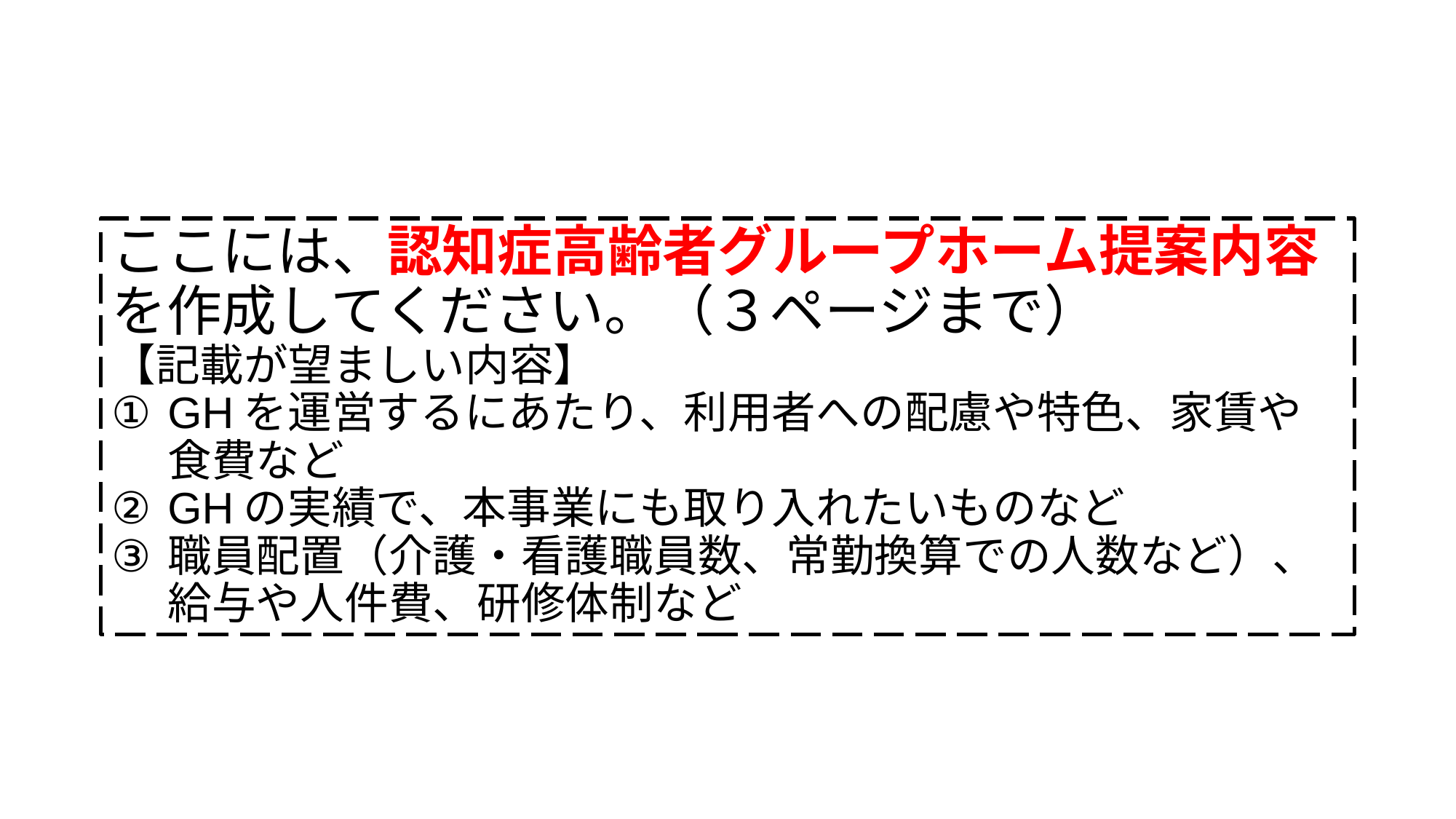

ここには、認知症高齢者グループホーム提案内容を作成してください。（３ページまで）
【記載が望ましい内容】
GHを運営するにあたり、利用者への配慮や特色、家賃や食費など
GHの実績で、本事業にも取り入れたいものなど
職員配置（介護・看護職員数、常勤換算での人数など）、給与や人件費、研修体制など